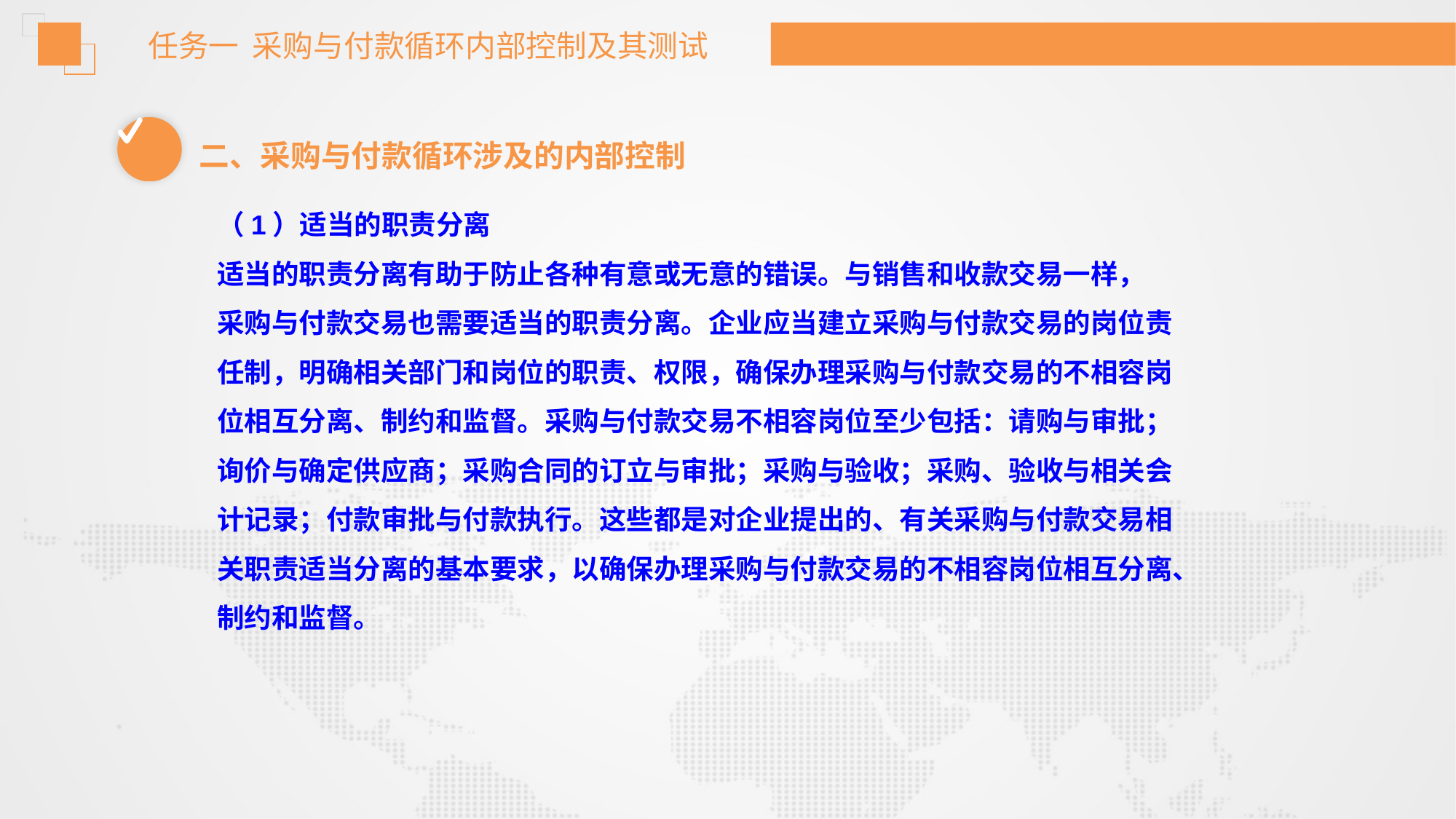

任务一  采购与付款循环内部控制及其测试

二、采购与付款循环涉及的内部控制
（1）适当的职责分离
适当的职责分离有助于防止各种有意或无意的错误。与销售和收款交易一样，
采购与付款交易也需要适当的职责分离。企业应当建立采购与付款交易的岗位责
任制，明确相关部门和岗位的职责、权限，确保办理采购与付款交易的不相容岗
位相互分离、制约和监督。采购与付款交易不相容岗位至少包括：请购与审批；
询价与确定供应商；采购合同的订立与审批；采购与验收；采购、验收与相关会
计记录；付款审批与付款执行。这些都是对企业提出的、有关采购与付款交易相
关职责适当分离的基本要求，以确保办理采购与付款交易的不相容岗位相互分离、
制约和监督。